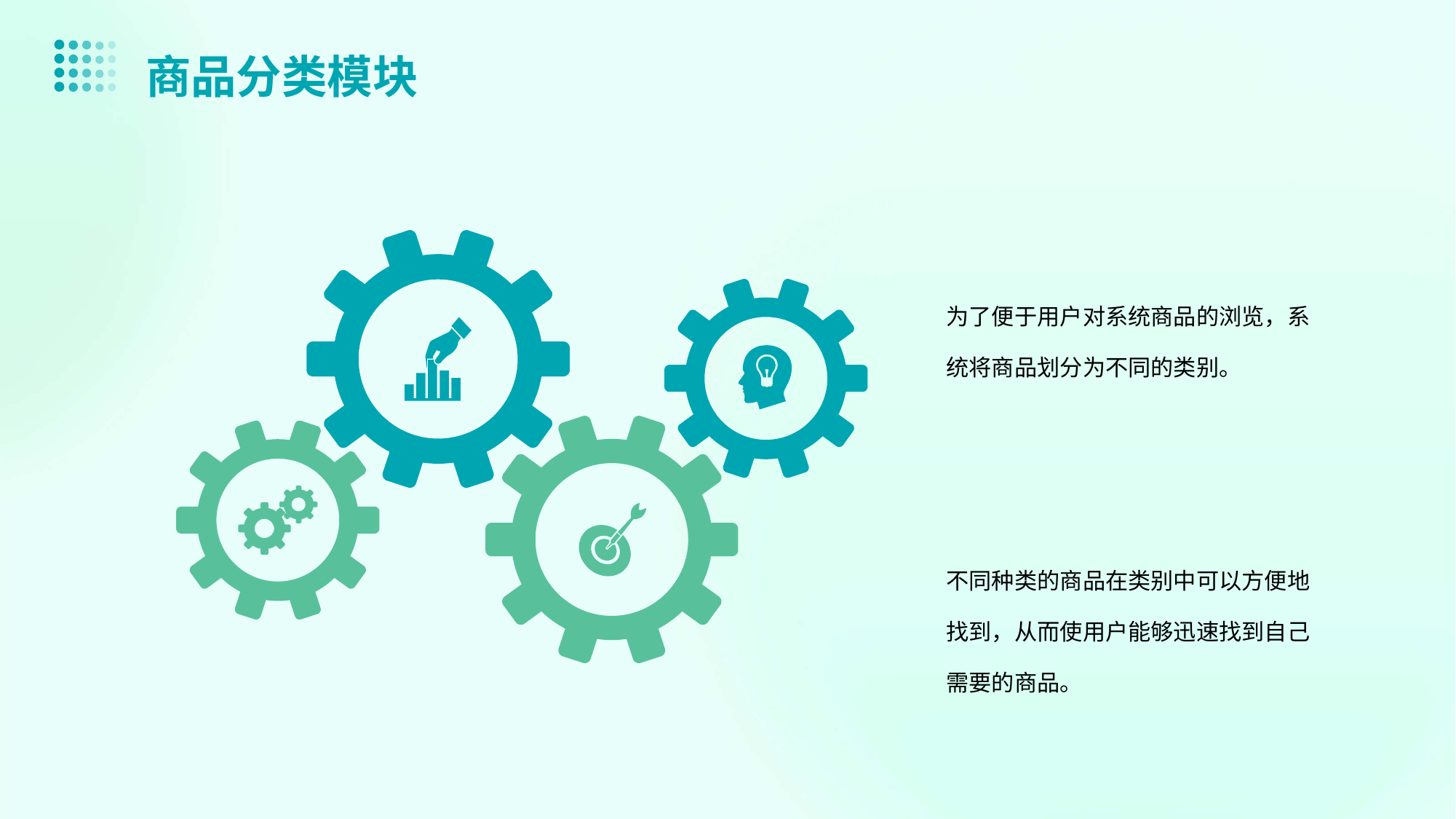

商品分类模块

为了便于用户对系统商品的浏览，系统将商品划分为不同的类别。

不同种类的商品在类别中可以方便地找到，从而使用户能够迅速找到自己需要的商品。